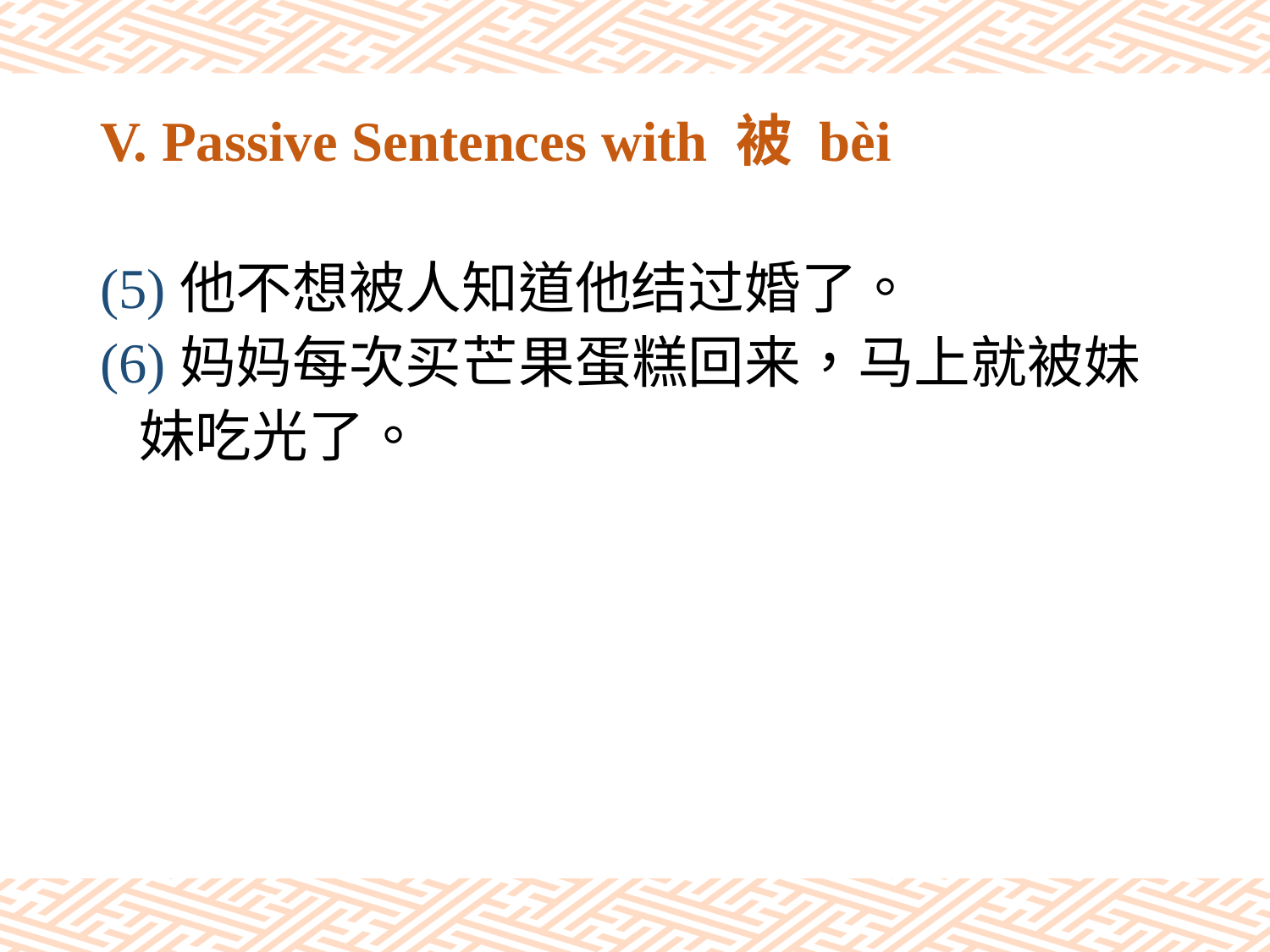

# V. Passive Sentences with 被 bèi
(5)他不想被人知道他结过婚了。
(6)妈妈每次买芒果蛋糕回来，马上就被妹
  妹吃光了。